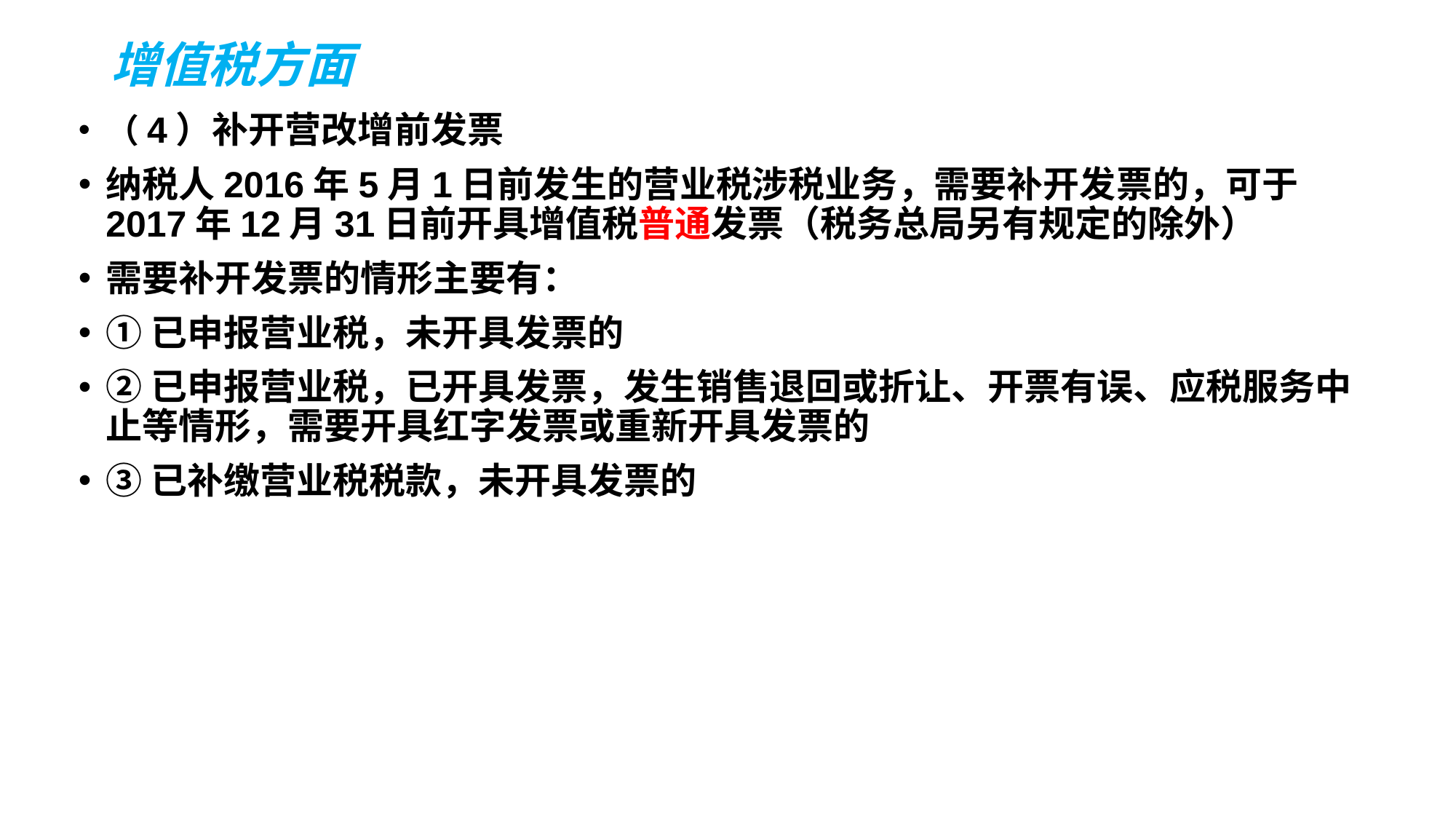

# 增值税方面
（4）补开营改增前发票
纳税人2016年5月1日前发生的营业税涉税业务，需要补开发票的，可于2017年12月31日前开具增值税普通发票（税务总局另有规定的除外）
需要补开发票的情形主要有：
①已申报营业税，未开具发票的
②已申报营业税，已开具发票，发生销售退回或折让、开票有误、应税服务中止等情形，需要开具红字发票或重新开具发票的
③已补缴营业税税款，未开具发票的